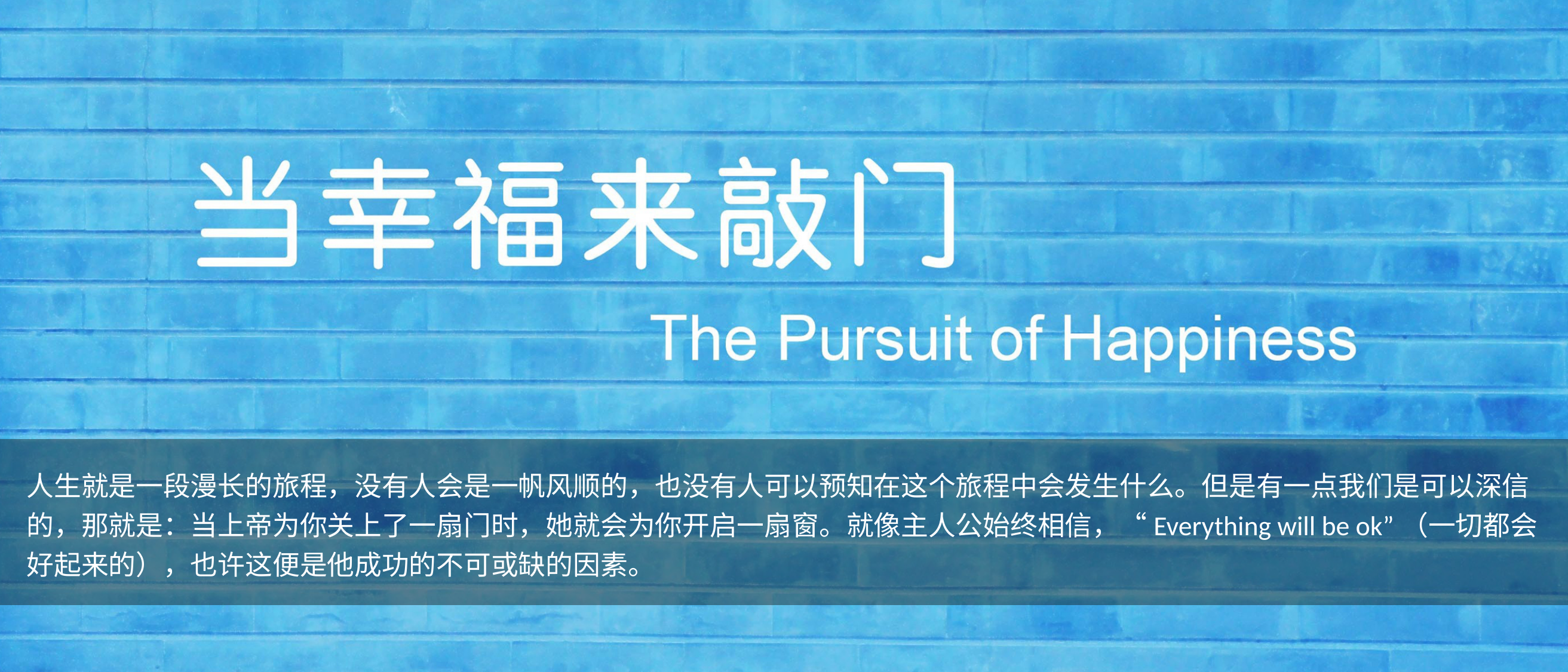

人生就是一段漫长的旅程，没有人会是一帆风顺的，也没有人可以预知在这个旅程中会发生什么。但是有一点我们是可以深信的，那就是：当上帝为你关上了一扇门时，她就会为你开启一扇窗。就像主人公始终相信，“Everything will be ok”（一切都会好起来的），也许这便是他成功的不可或缺的因素。